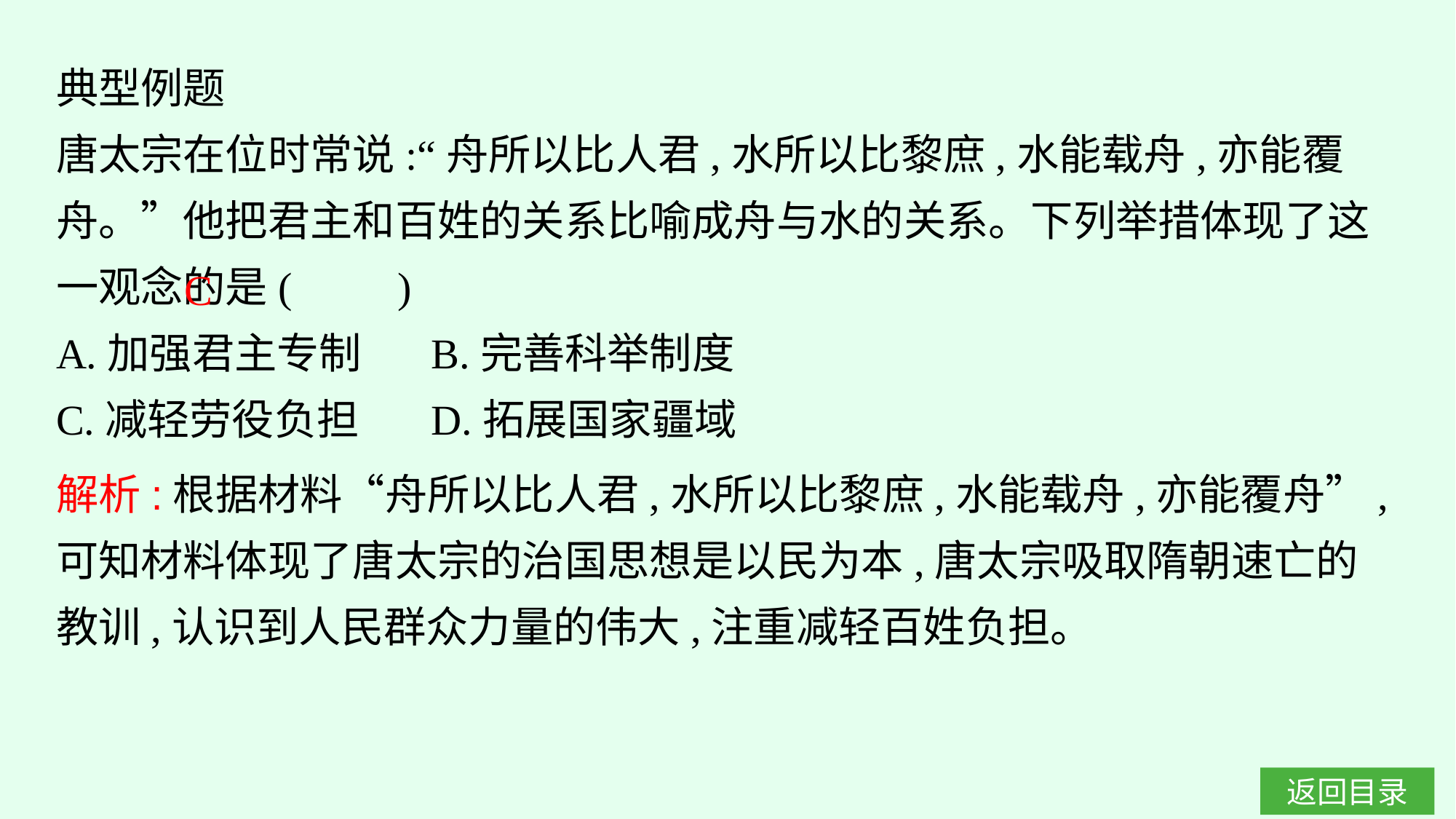

典型例题
唐太宗在位时常说:“舟所以比人君,水所以比黎庶,水能载舟,亦能覆舟。”他把君主和百姓的关系比喻成舟与水的关系。下列举措体现了这一观念的是(　　)
A.加强君主专制	B.完善科举制度
C.减轻劳役负担	D.拓展国家疆域
C
解析:根据材料“舟所以比人君,水所以比黎庶,水能载舟,亦能覆舟”,可知材料体现了唐太宗的治国思想是以民为本,唐太宗吸取隋朝速亡的教训,认识到人民群众力量的伟大,注重减轻百姓负担。